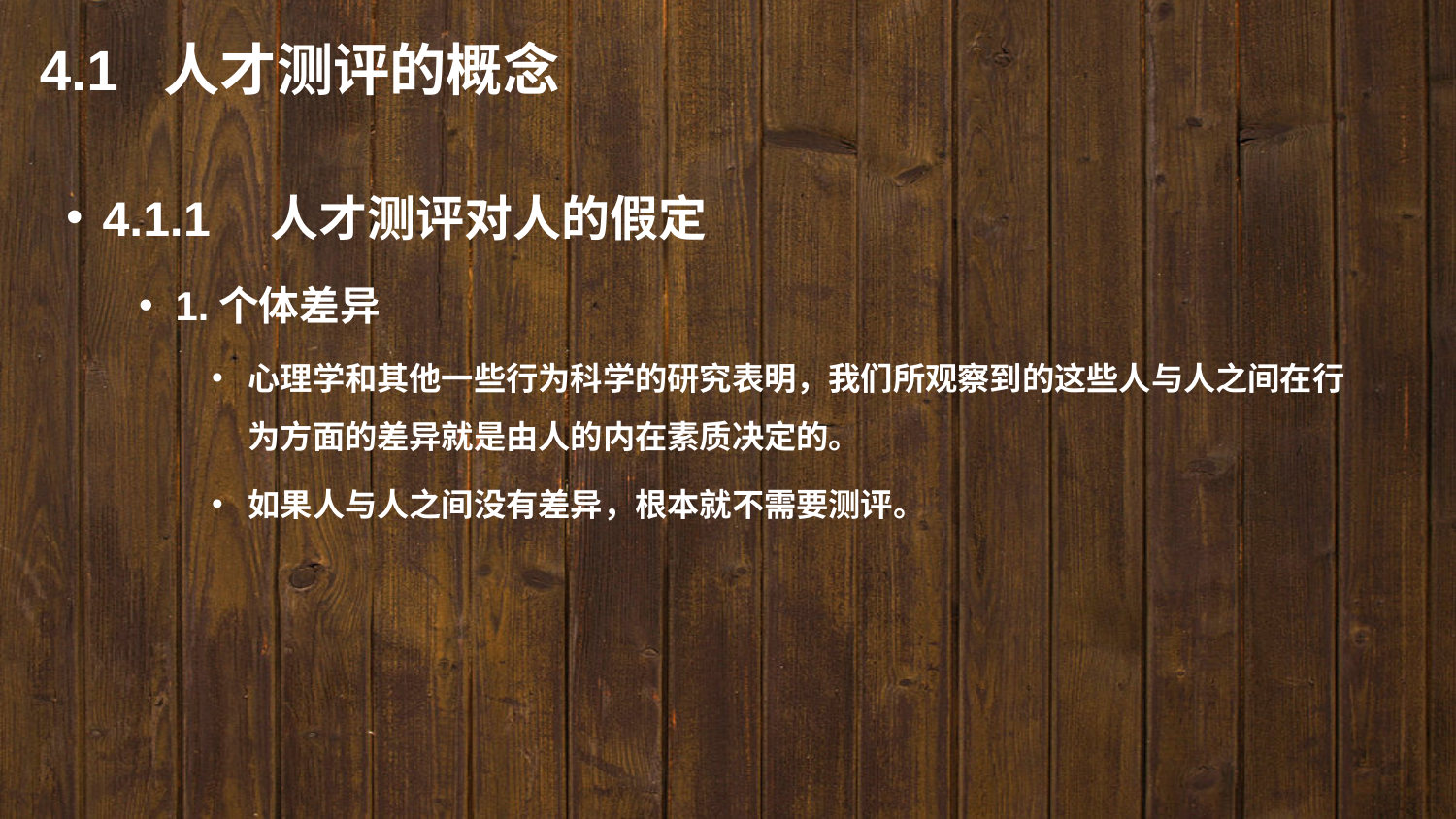

4.1  人才测评的概念
4.1.1　人才测评对人的假定
1.个体差异
心理学和其他一些行为科学的研究表明，我们所观察到的这些人与人之间在行为方面的差异就是由人的内在素质决定的。
如果人与人之间没有差异，根本就不需要测评。